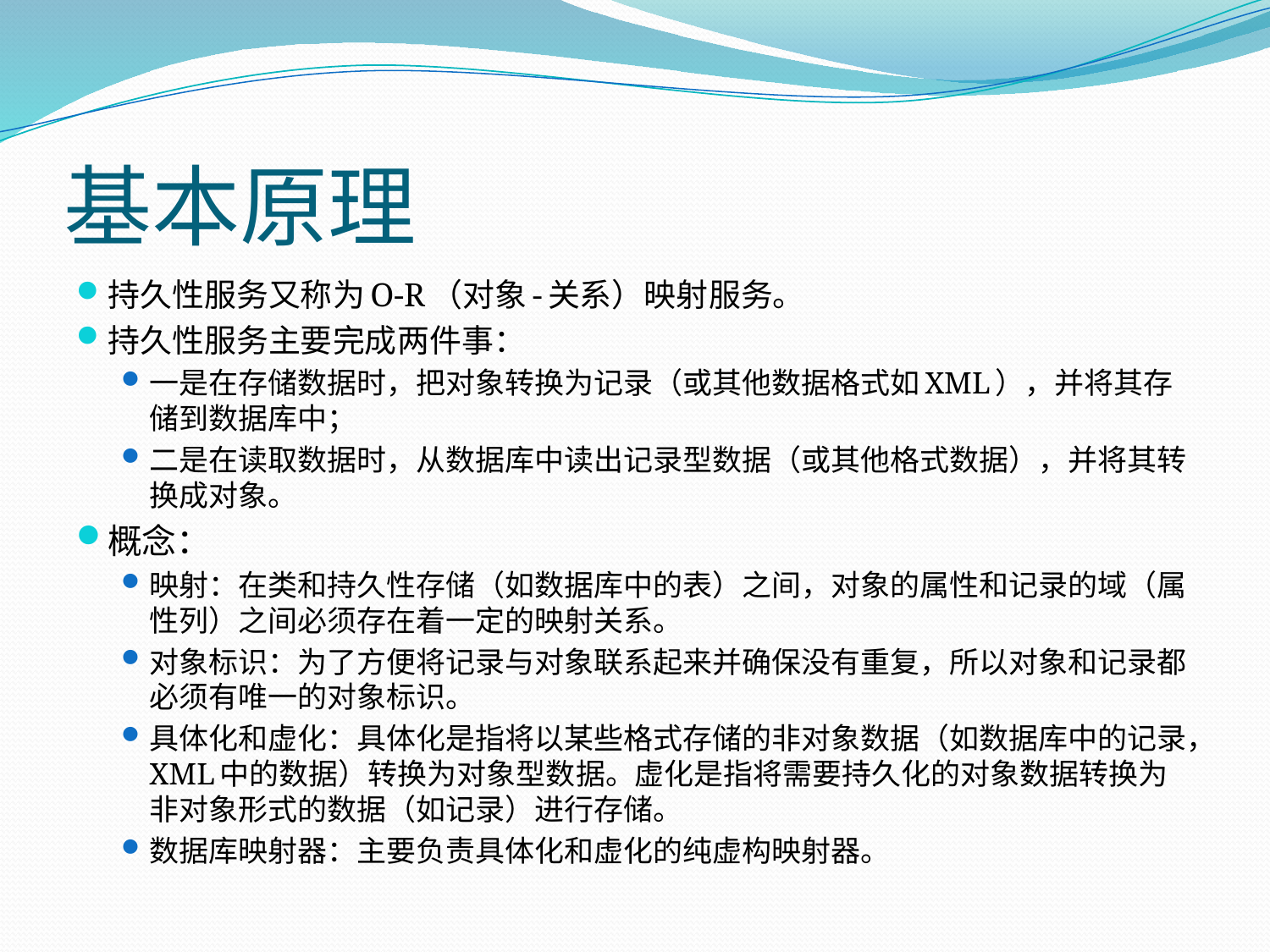

# 基本原理
持久性服务又称为O-R（对象-关系）映射服务。
持久性服务主要完成两件事：
一是在存储数据时，把对象转换为记录（或其他数据格式如XML），并将其存储到数据库中；
二是在读取数据时，从数据库中读出记录型数据（或其他格式数据），并将其转换成对象。
概念：
映射：在类和持久性存储（如数据库中的表）之间，对象的属性和记录的域（属性列）之间必须存在着一定的映射关系。
对象标识：为了方便将记录与对象联系起来并确保没有重复，所以对象和记录都必须有唯一的对象标识。
具体化和虚化：具体化是指将以某些格式存储的非对象数据（如数据库中的记录，XML中的数据）转换为对象型数据。虚化是指将需要持久化的对象数据转换为非对象形式的数据（如记录）进行存储。
数据库映射器：主要负责具体化和虚化的纯虚构映射器。